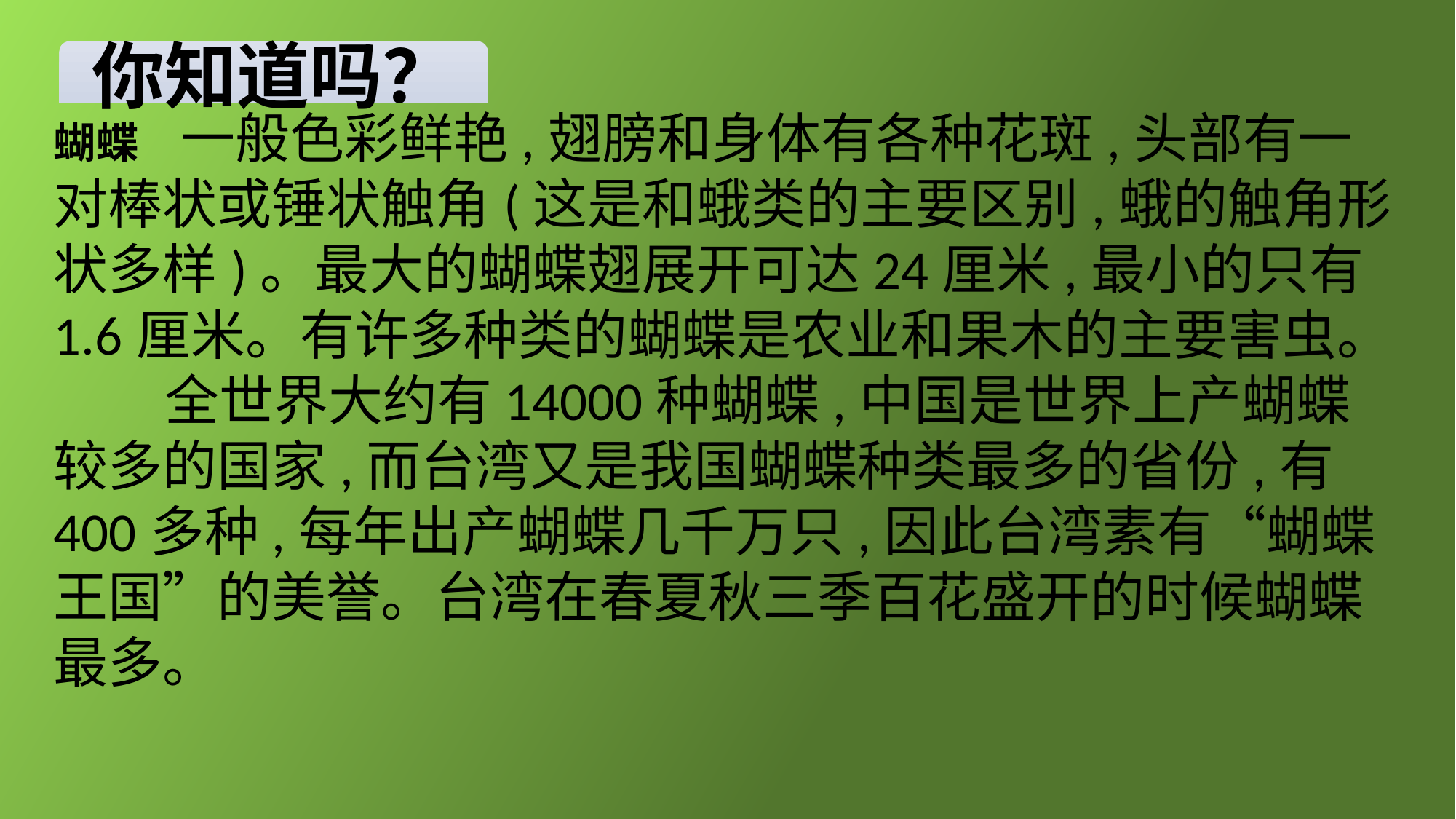

你知道吗？
蝴蝶　一般色彩鲜艳,翅膀和身体有各种花斑,头部有一对棒状或锤状触角(这是和蛾类的主要区别,蛾的触角形状多样)。最大的蝴蝶翅展开可达24厘米,最小的只有1.6厘米。有许多种类的蝴蝶是农业和果木的主要害虫。
        全世界大约有14000种蝴蝶,中国是世界上产蝴蝶较多的国家,而台湾又是我国蝴蝶种类最多的省份,有400多种,每年出产蝴蝶几千万只,因此台湾素有“蝴蝶王国”的美誉。台湾在春夏秋三季百花盛开的时候蝴蝶最多。